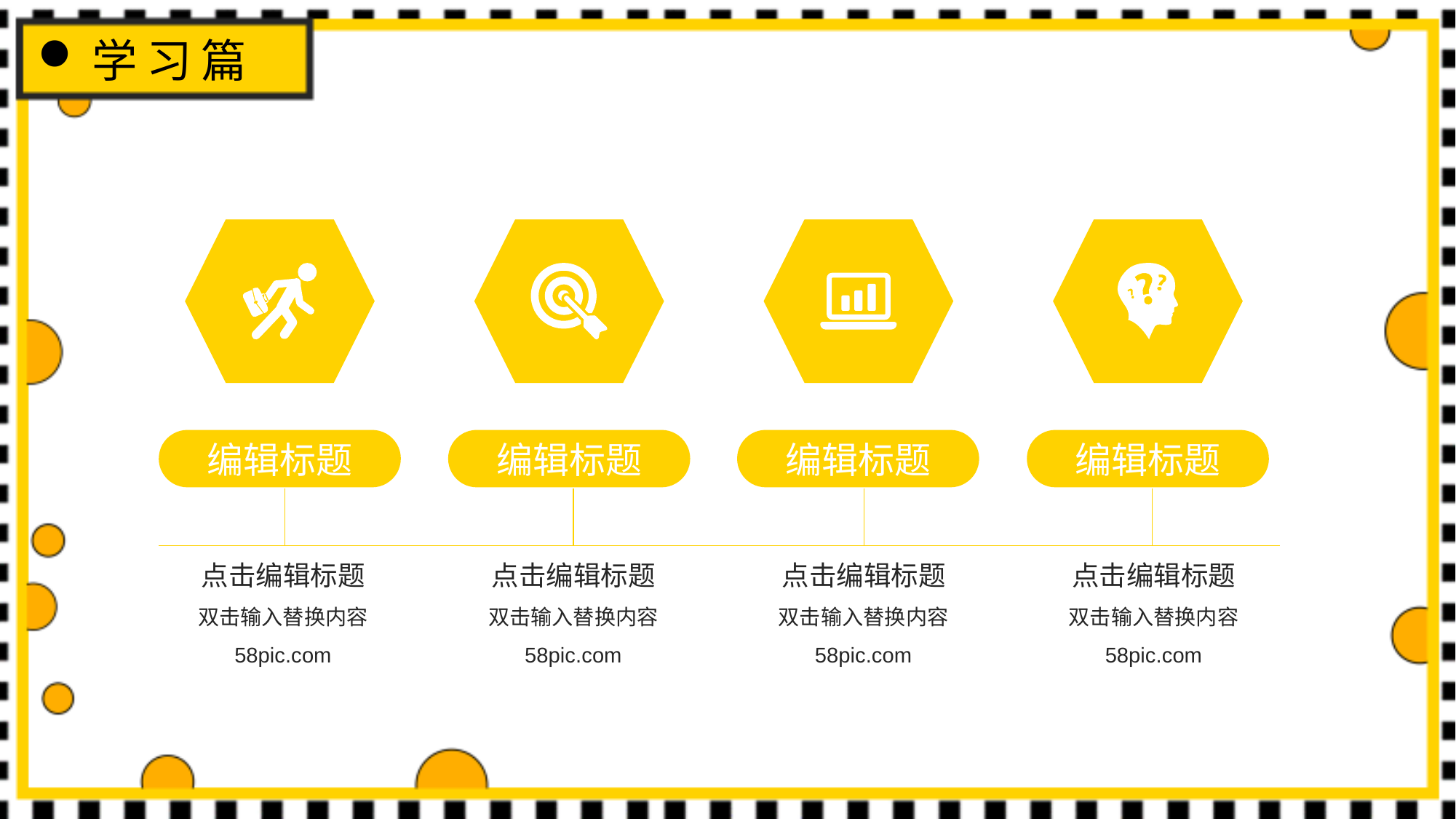

学习篇

编辑标题
编辑标题
编辑标题
编辑标题
点击编辑标题
点击编辑标题
点击编辑标题
点击编辑标题
双击输入替换内容
58pic.com
双击输入替换内容
58pic.com
双击输入替换内容
58pic.com
双击输入替换内容
58pic.com